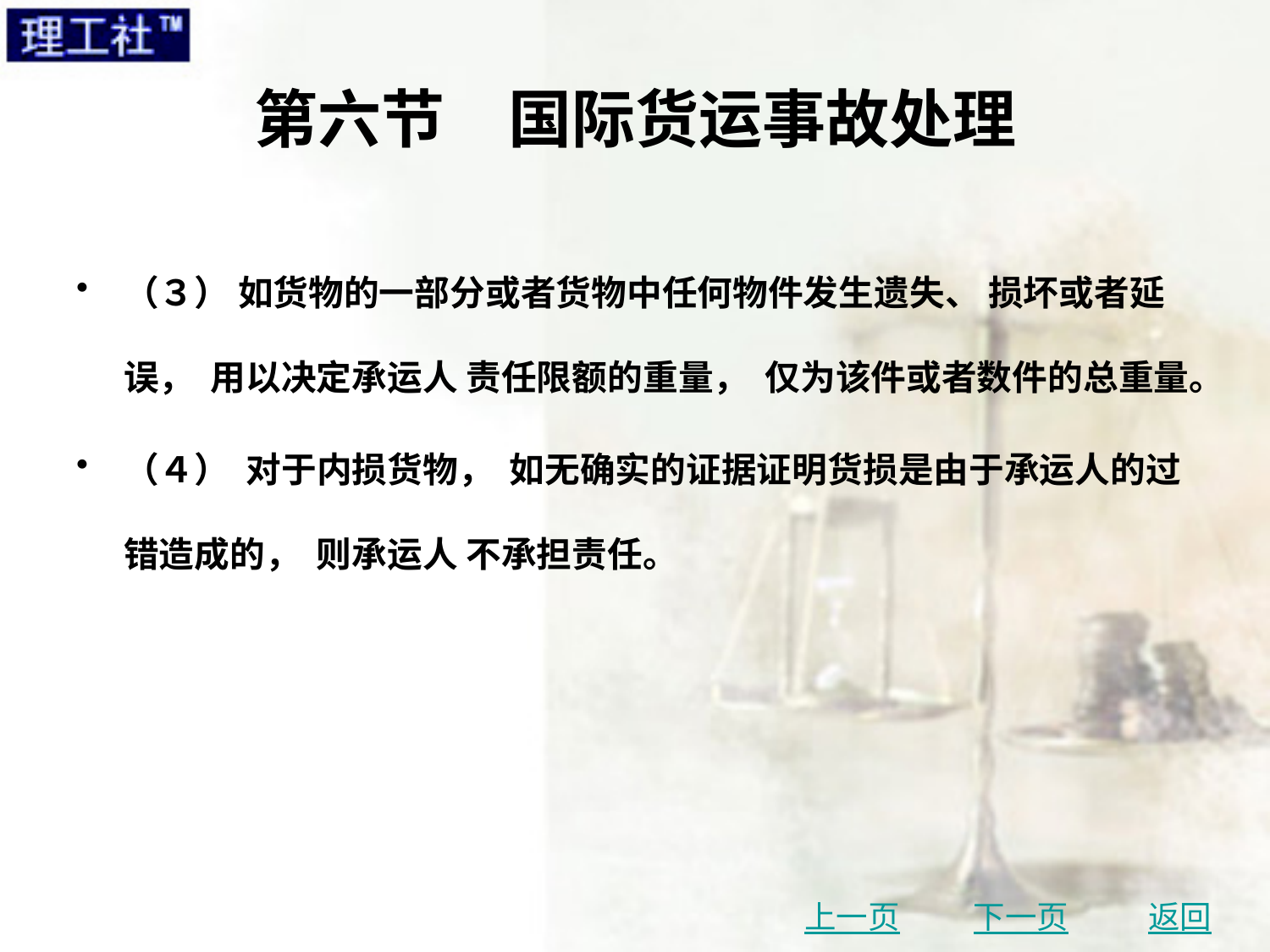

# 第六节　国际货运事故处理
（３） 如货物的一部分或者货物中任何物件发生遗失、 损坏或者延误，  用以决定承运人 责任限额的重量，  仅为该件或者数件的总重量。
（４）  对于内损货物，  如无确实的证据证明货损是由于承运人的过错造成的，  则承运人 不承担责任。
上一页
下一页
返回